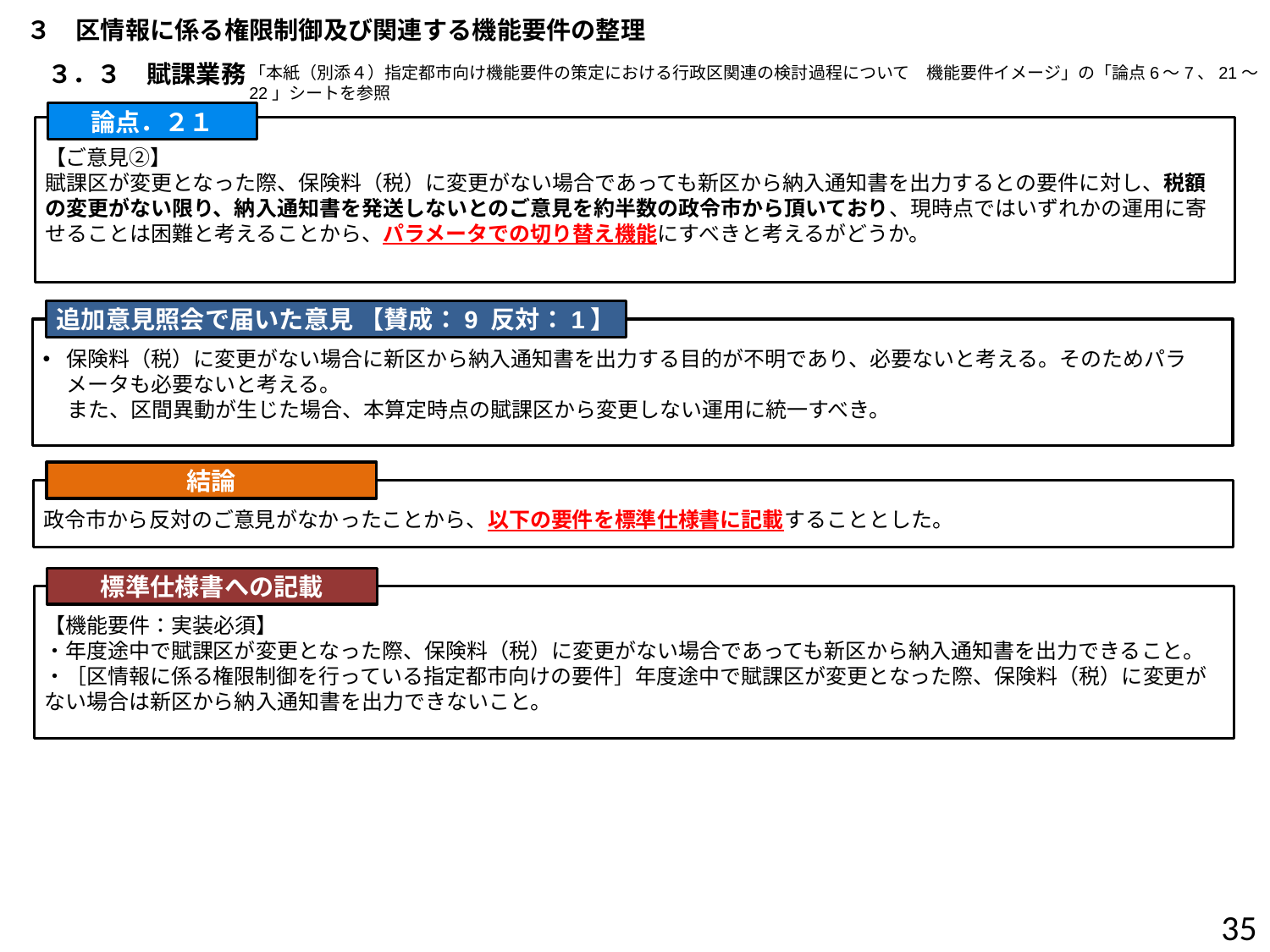

３　区情報に係る権限制御及び関連する機能要件の整理
３．３　賦課業務
「本紙（別添４）指定都市向け機能要件の策定における行政区関連の検討過程について　機能要件イメージ」の「論点6～7、21～22」シートを参照
論点．２１

【ご意見②】
賦課区が変更となった際、保険料（税）に変更がない場合であっても新区から納入通知書を出力するとの要件に対し、税額の変更がない限り、納入通知書を発送しないとのご意見を約半数の政令市から頂いており、現時点ではいずれかの運用に寄せることは困難と考えることから、パラメータでの切り替え機能にすべきと考えるがどうか。
追加意見照会で届いた意見 【賛成：9 反対：1】

保険料（税）に変更がない場合に新区から納入通知書を出力する目的が不明であり、必要ないと考える。そのためパラメータも必要ないと考える。
また、区間異動が生じた場合、本算定時点の賦課区から変更しない運用に統一すべき。
結論

政令市から反対のご意見がなかったことから、以下の要件を標準仕様書に記載することとした。
標準仕様書への記載

【機能要件：実装必須】
・年度途中で賦課区が変更となった際、保険料（税）に変更がない場合であっても新区から納入通知書を出力できること。
・［区情報に係る権限制御を行っている指定都市向けの要件］年度途中で賦課区が変更となった際、保険料（税）に変更がない場合は新区から納入通知書を出力できないこと。
35